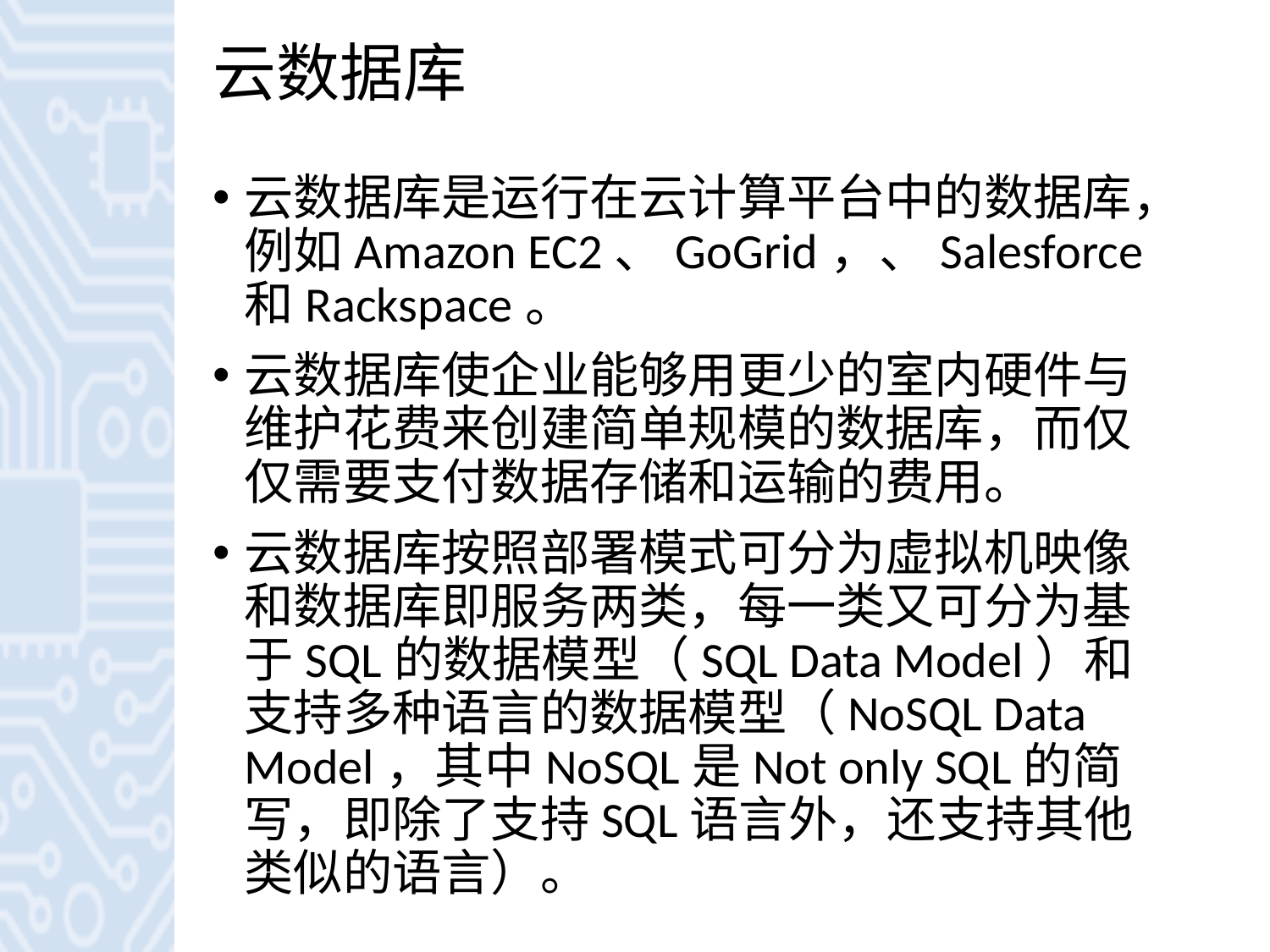

# 云数据库
云数据库是运行在云计算平台中的数据库，例如Amazon EC2、GoGrid，、Salesforce和Rackspace。
云数据库使企业能够用更少的室内硬件与维护花费来创建简单规模的数据库，而仅仅需要支付数据存储和运输的费用。
云数据库按照部署模式可分为虚拟机映像和数据库即服务两类，每一类又可分为基于SQL的数据模型（SQL Data Model）和支持多种语言的数据模型（NoSQL Data Model，其中NoSQL是Not only SQL的简写，即除了支持SQL语言外，还支持其他类似的语言）。